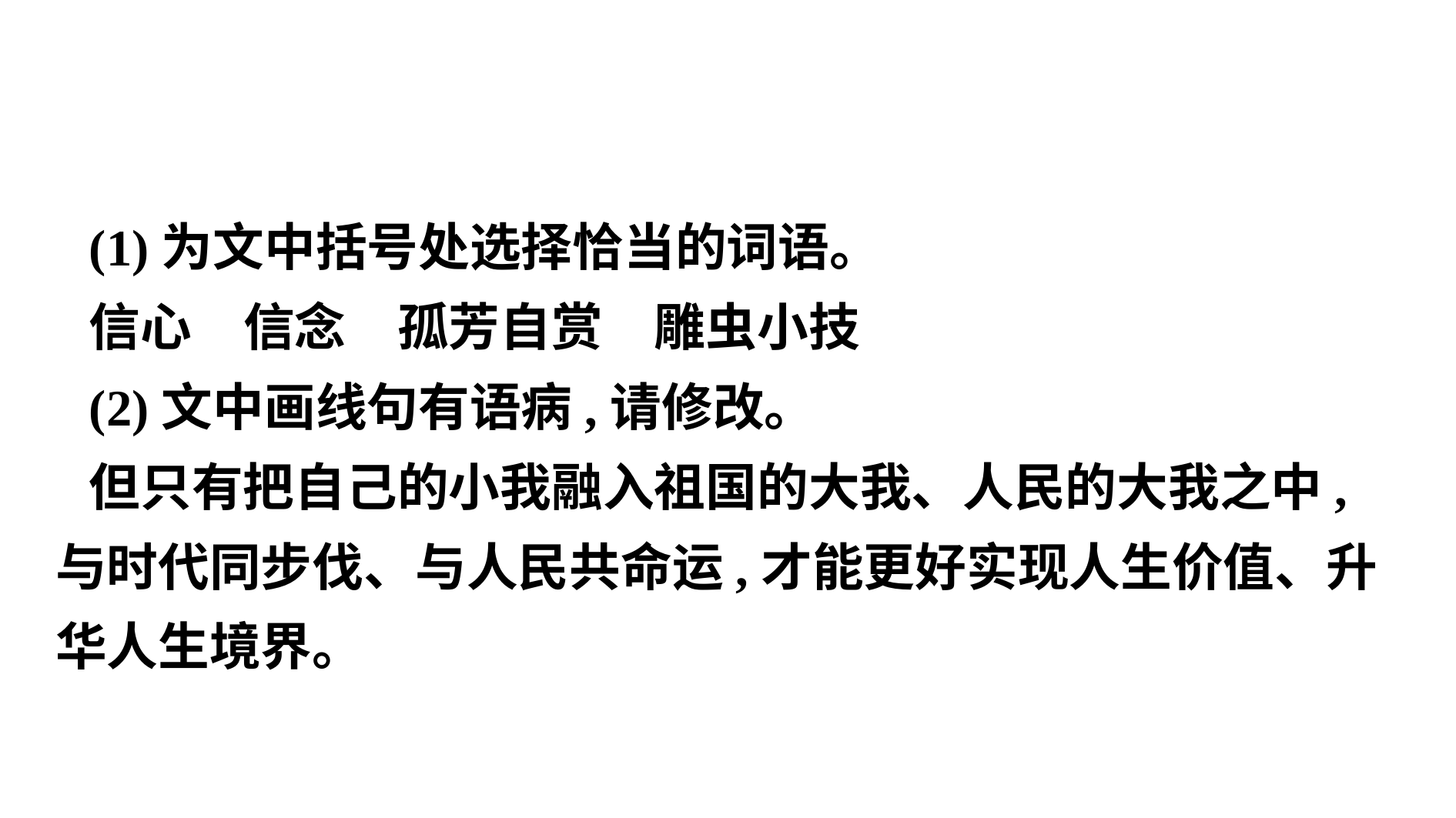

(1)为文中括号处选择恰当的词语。
信心　信念　孤芳自赏　雕虫小技
(2)文中画线句有语病,请修改。
但只有把自己的小我融入祖国的大我、人民的大我之中,与时代同步伐、与人民共命运,才能更好实现人生价值、升华人生境界。